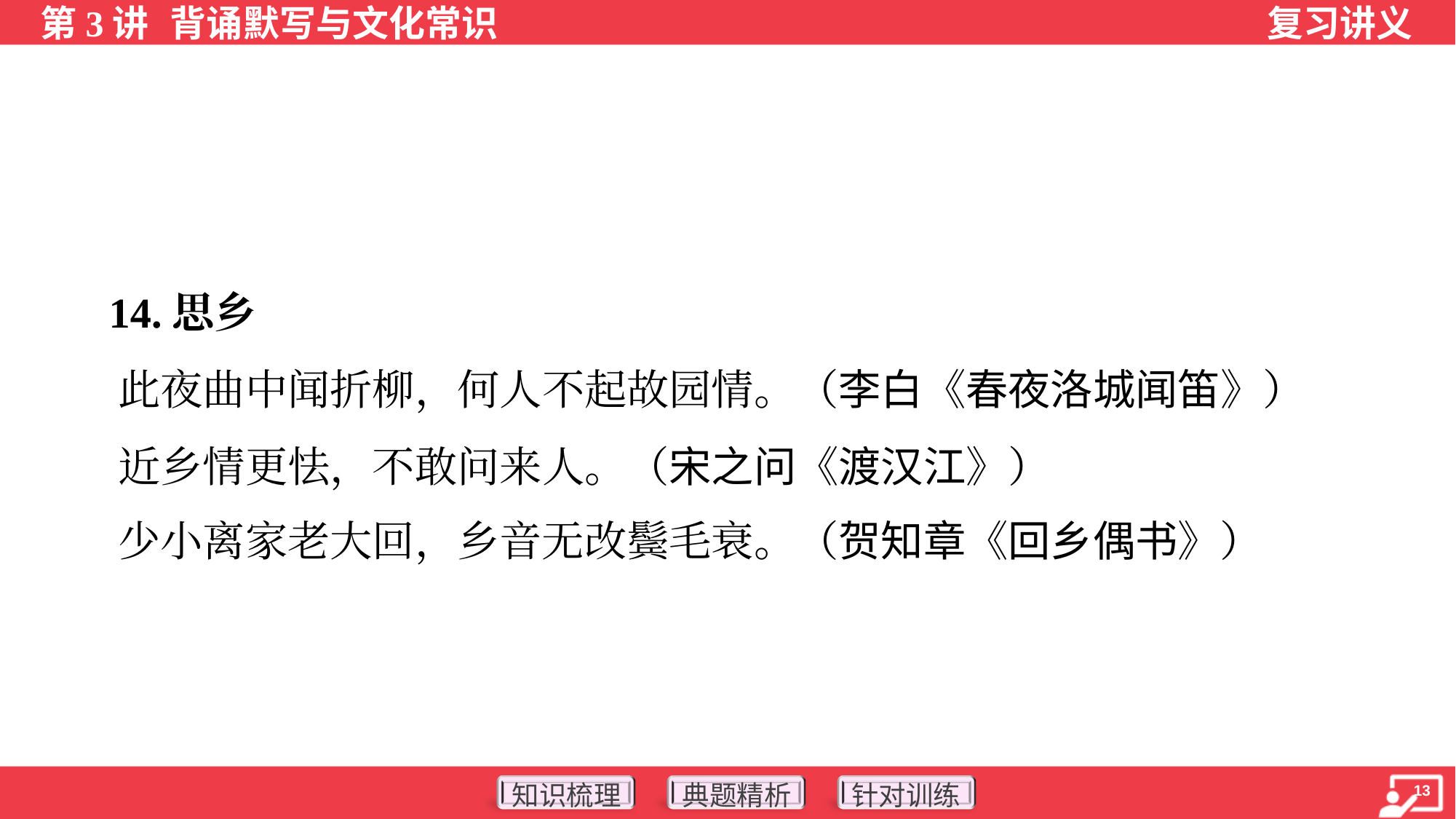

14.思乡
    此夜曲中闻折柳，何人不起故园情。（李白《春夜洛城闻笛》）
    近乡情更怯，不敢问来人。（宋之问《渡汉江》）
    少小离家老大回，乡音无改鬓毛衰。（贺知章《回乡偶书》）